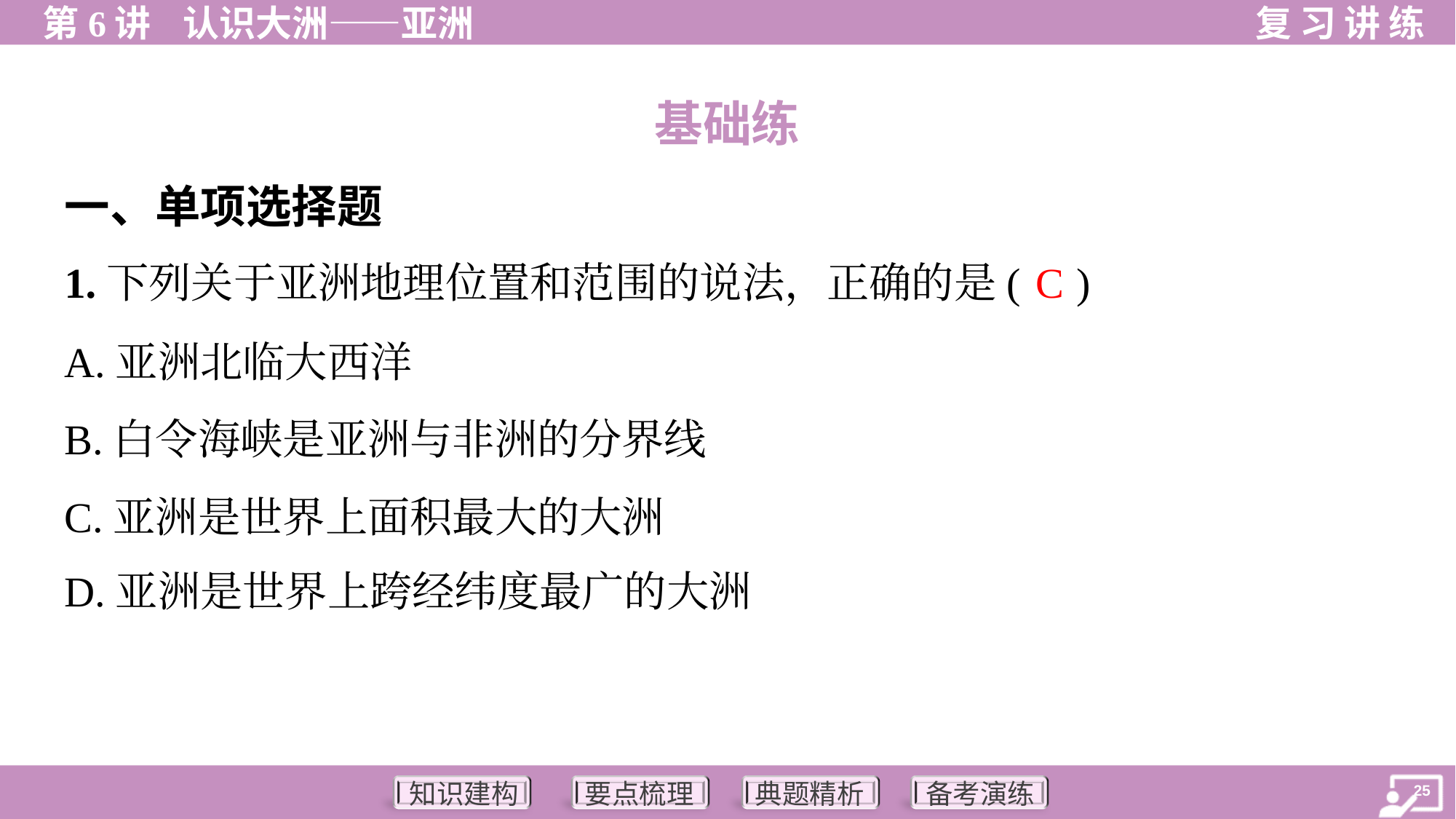

基础练
一、单项选择题
C
1.下列关于亚洲地理位置和范围的说法，正确的是(     )
A.亚洲北临大西洋
B.白令海峡是亚洲与非洲的分界线
C.亚洲是世界上面积最大的大洲
D.亚洲是世界上跨经纬度最广的大洲